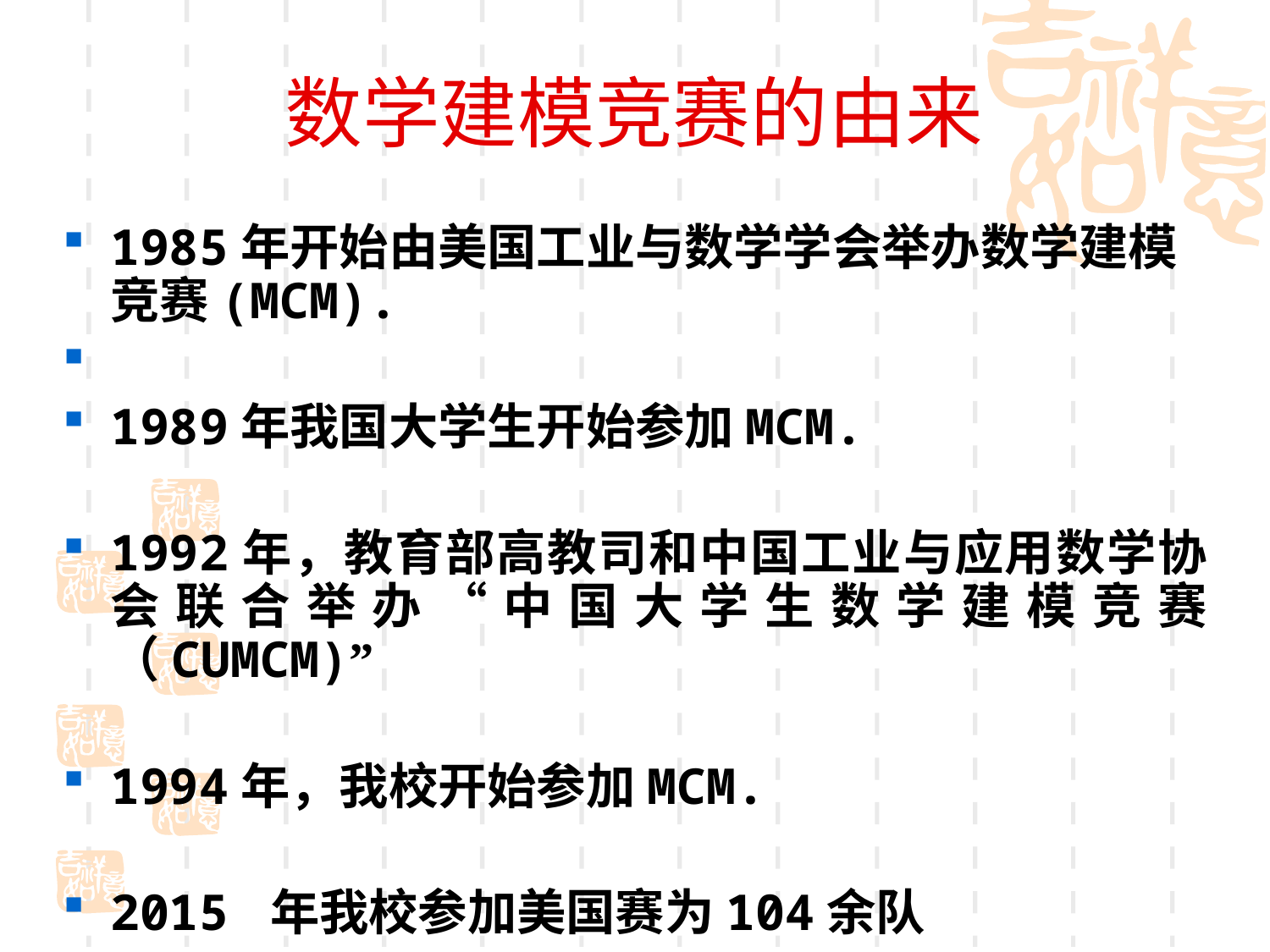

# 数学建模竞赛的由来
1985年开始由美国工业与数学学会举办数学建模竞赛(MCM).

1989年我国大学生开始参加MCM.

1992年，教育部高教司和中国工业与应用数学协会联合举办“中国大学生数学建模竞赛（CUMCM)”

1994年，我校开始参加MCM.

2015 年我校参加美国赛为104余队